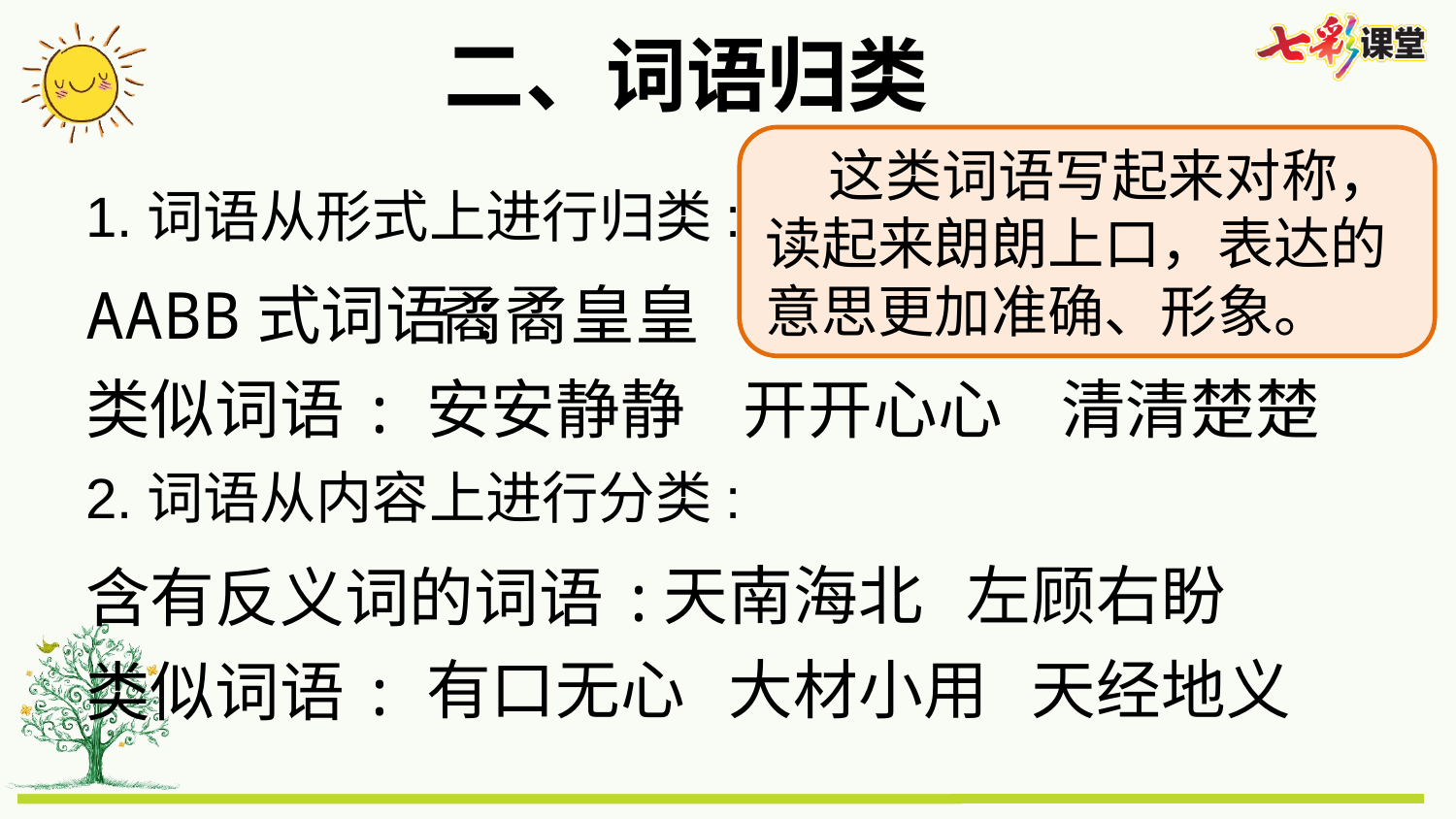

二、词语归类
    这类词语写起来对称，读起来朗朗上口，表达的意思更加准确、形象。
1.词语从形式上进行归类:
AABB式词语:
矞矞皇皇
类似词语:
安安静静    开开心心    清清楚楚
2.词语从内容上进行分类:
天南海北   左顾右盼
含有反义词的词语:
有口无心   大材小用   天经地义
类似词语: